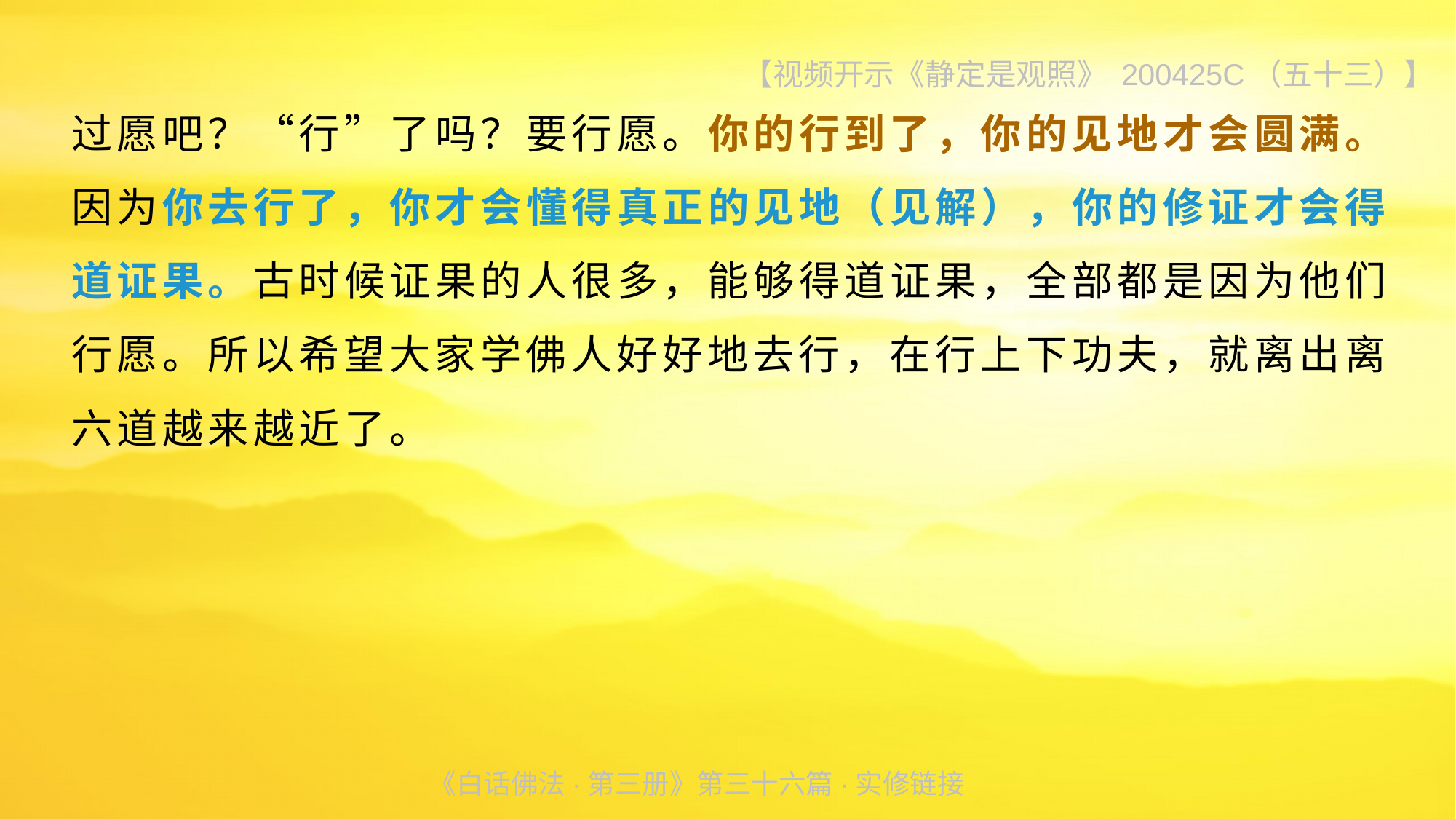

【视频开示《静定是观照》 200425C（五十三）】
过愿吧？“行”了吗？要行愿。你的行到了，你的见地才会圆满。因为你去行了，你才会懂得真正的见地（见解），你的修证才会得道证果。古时候证果的人很多，能够得道证果，全部都是因为他们行愿。所以希望大家学佛人好好地去行，在行上下功夫，就离出离六道越来越近了。
《白话佛法·第三册》第三十六篇·实修链接